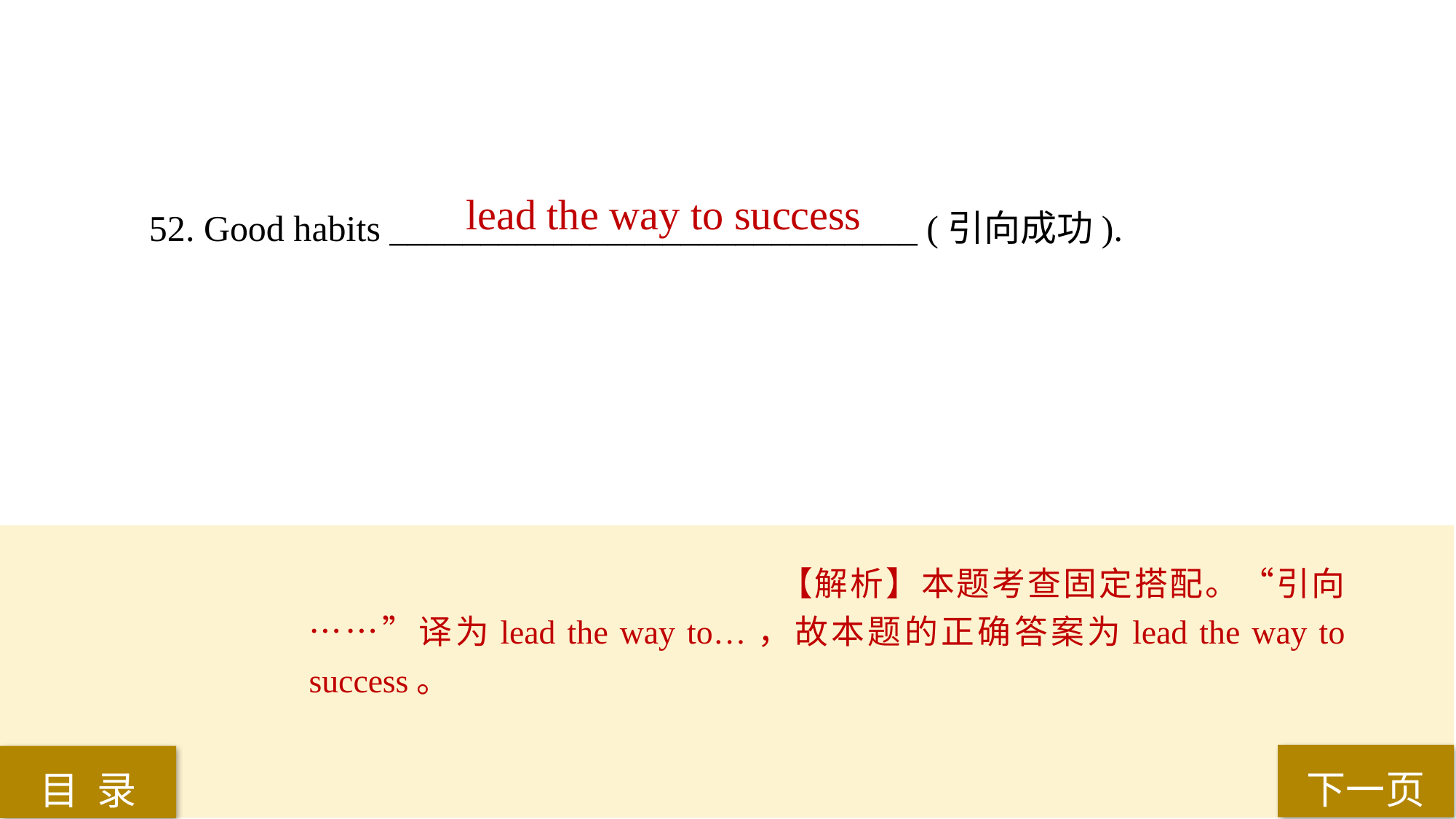

lead the way to success
52. Good habits _____________________________ (引向成功).
【解析】本题考查固定搭配。“引向……”译为lead the way to…，故本题的正确答案为lead the way to success。